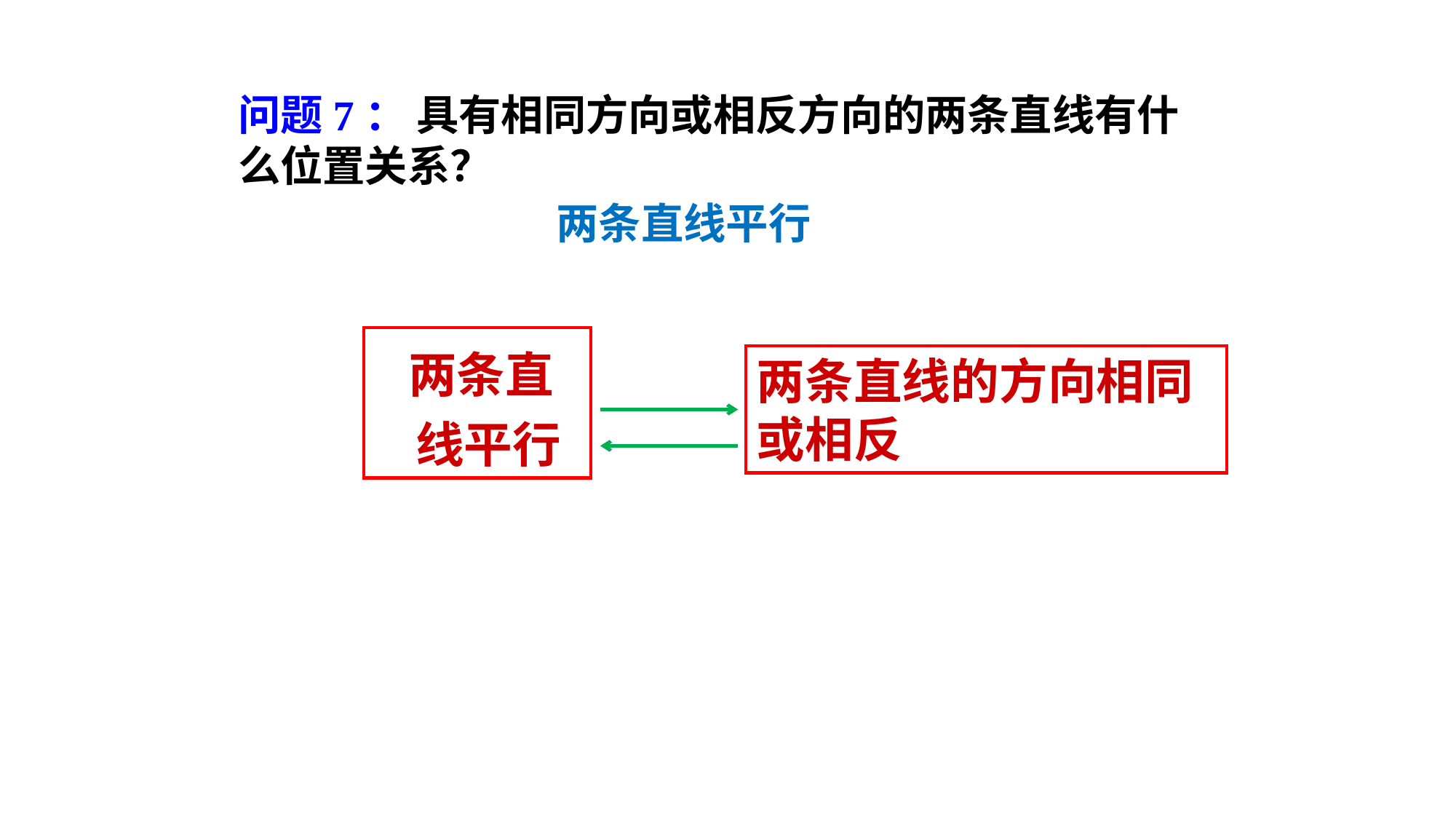

问题7： 具有相同方向或相反方向的两条直线有什么位置关系？
两条直线平行
  两条直  线平行
两条直线的方向相同或相反